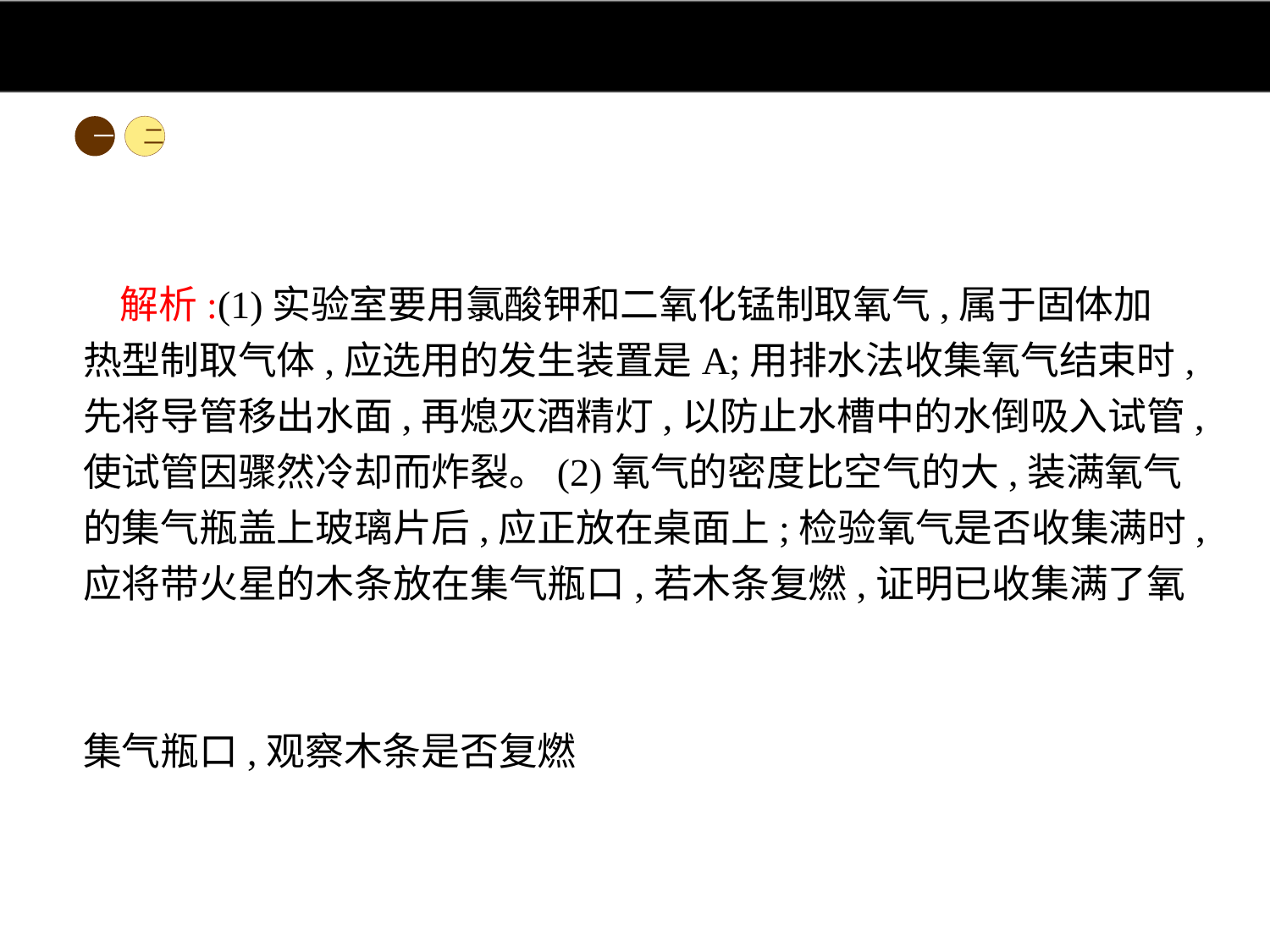

一
二
解析:(1)实验室要用氯酸钾和二氧化锰制取氧气,属于固体加热型制取气体,应选用的发生装置是A;用排水法收集氧气结束时,先将导管移出水面,再熄灭酒精灯,以防止水槽中的水倒吸入试管,使试管因骤然冷却而炸裂。(2)氧气的密度比空气的大,装满氧气的集气瓶盖上玻璃片后,应正放在桌面上;检验氧气是否收集满时,应将带火星的木条放在集气瓶口,若木条复燃,证明已收集满了氧气。
答案:(1)A　把导管移出水面　(2)正放　将带火星的木条放在集气瓶口,观察木条是否复燃